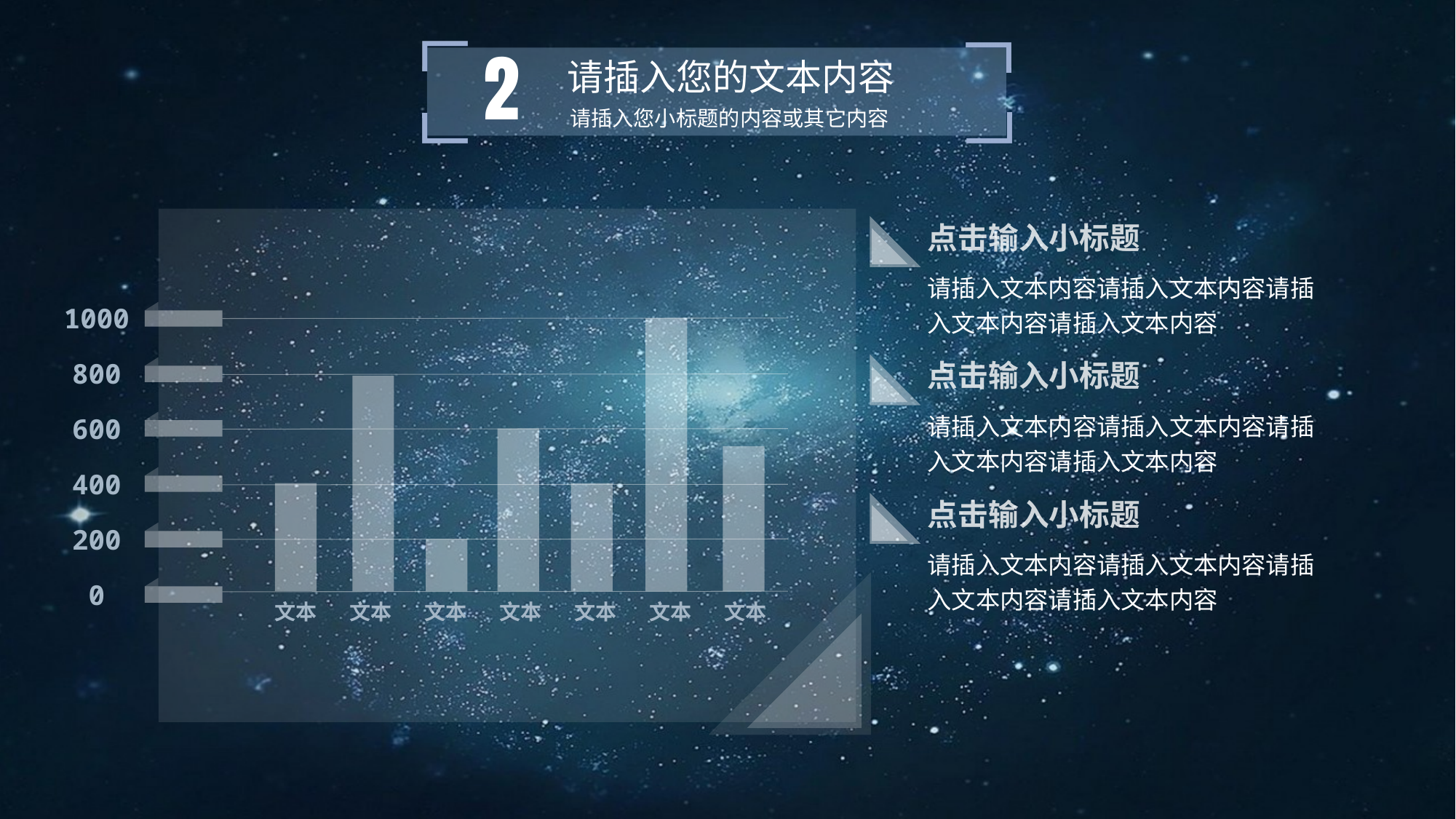

点击输入小标题
请插入文本内容请插入文本内容请插入文本内容请插入文本内容

1000
800
600
400
200
0

点击输入小标题
请插入文本内容请插入文本内容请插入文本内容请插入文本内容

点击输入小标题
请插入文本内容请插入文本内容请插入文本内容请插入文本内容

文本
文本
文本
文本
文本
文本
文本